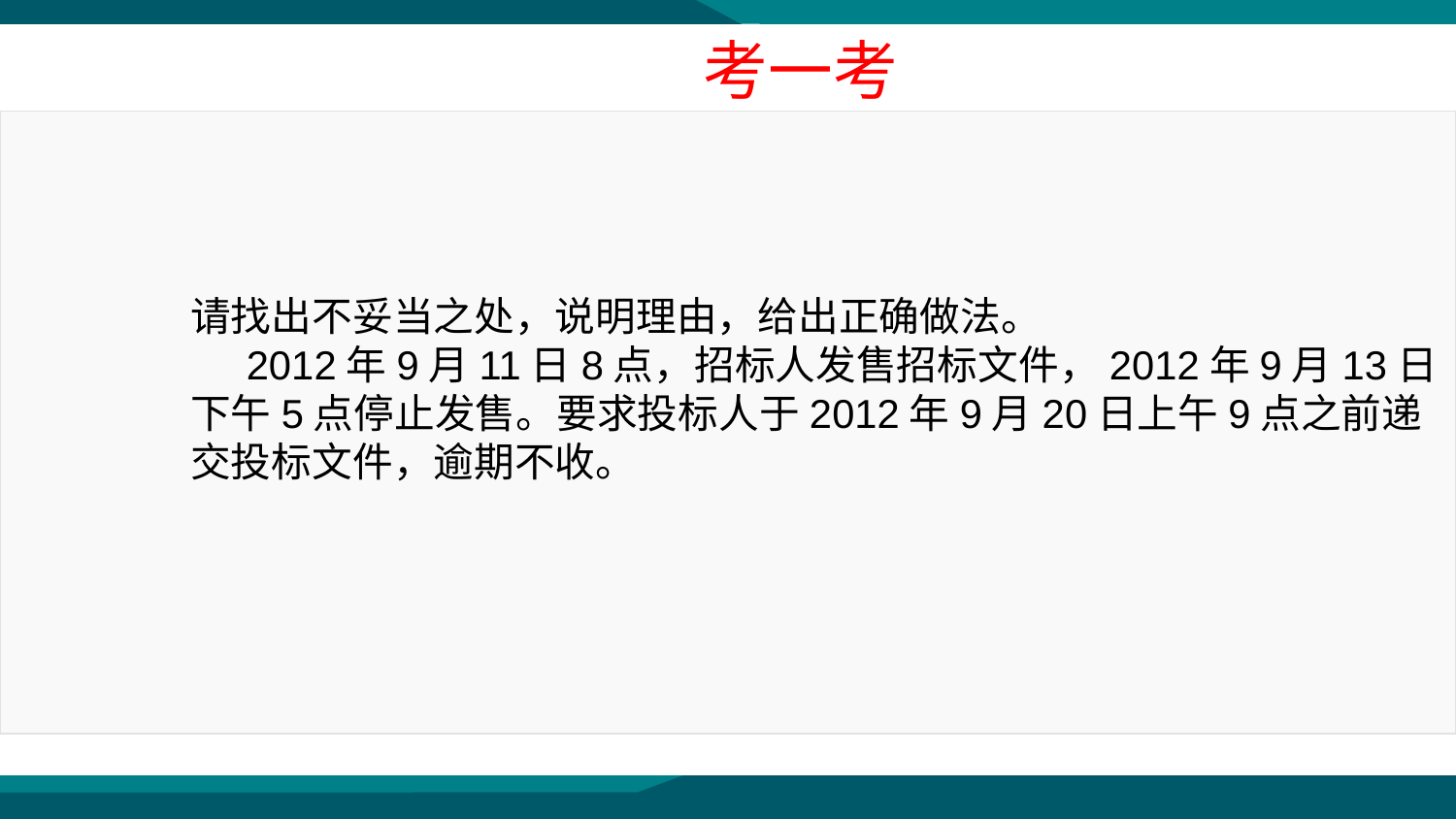

考一考
请找出不妥当之处，说明理由，给出正确做法。
     2012年9月11日8点，招标人发售招标文件，2012年9月13日下午5点停止发售。要求投标人于2012年9月20日上午9点之前递交投标文件，逾期不收。